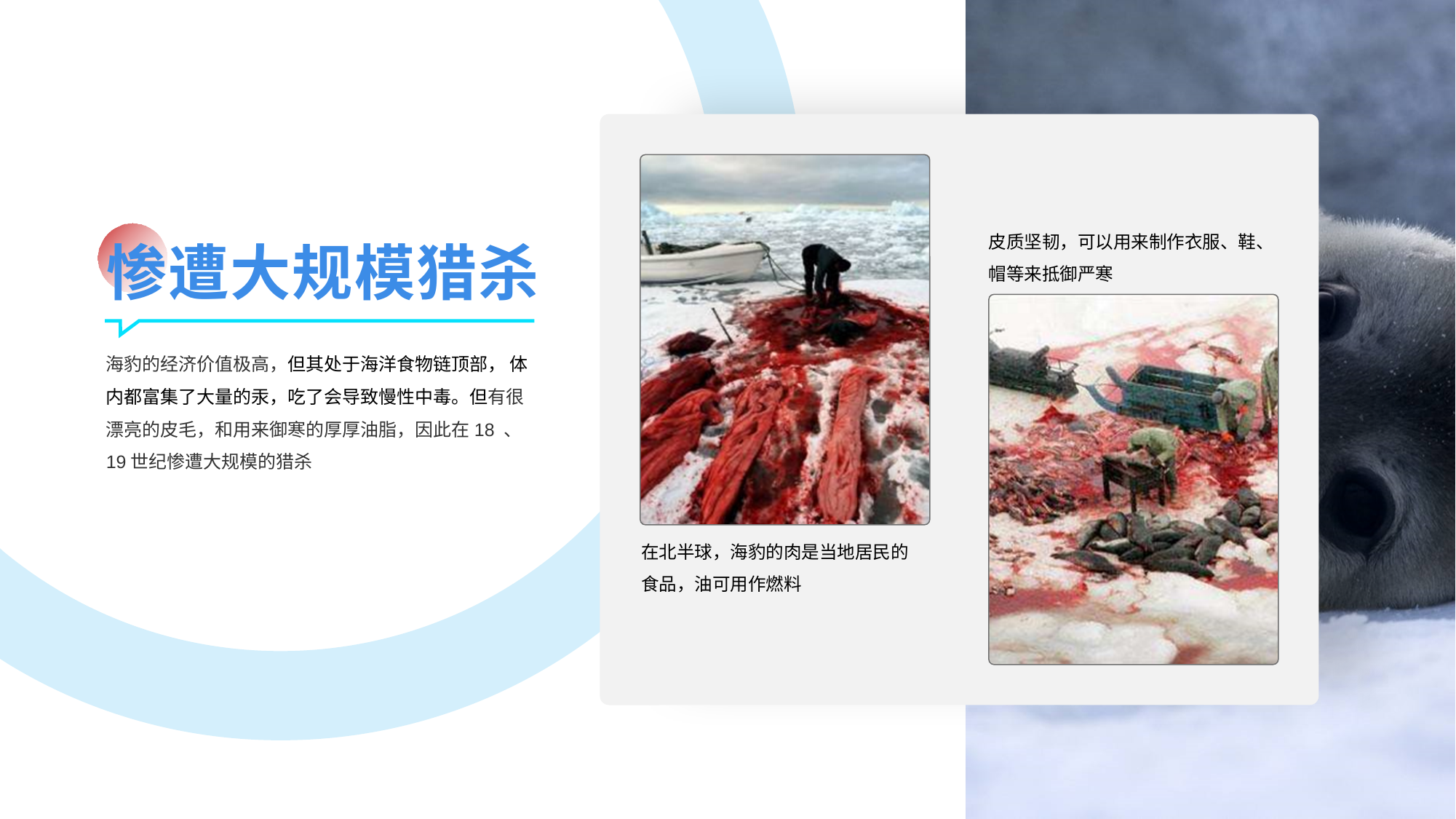

皮质坚韧，可以用来制作衣服、鞋、帽等来抵御严寒

惨遭大规模猎杀

海豹的经济价值极高，但其处于海洋食物链顶部， 体内都富集了大量的汞，吃了会导致慢性中毒。但有很漂亮的皮毛，和用来御寒的厚厚油脂，因此在18 、19世纪惨遭大规模的猎杀

在北半球，海豹的肉是当地居民的食品，油可用作燃料